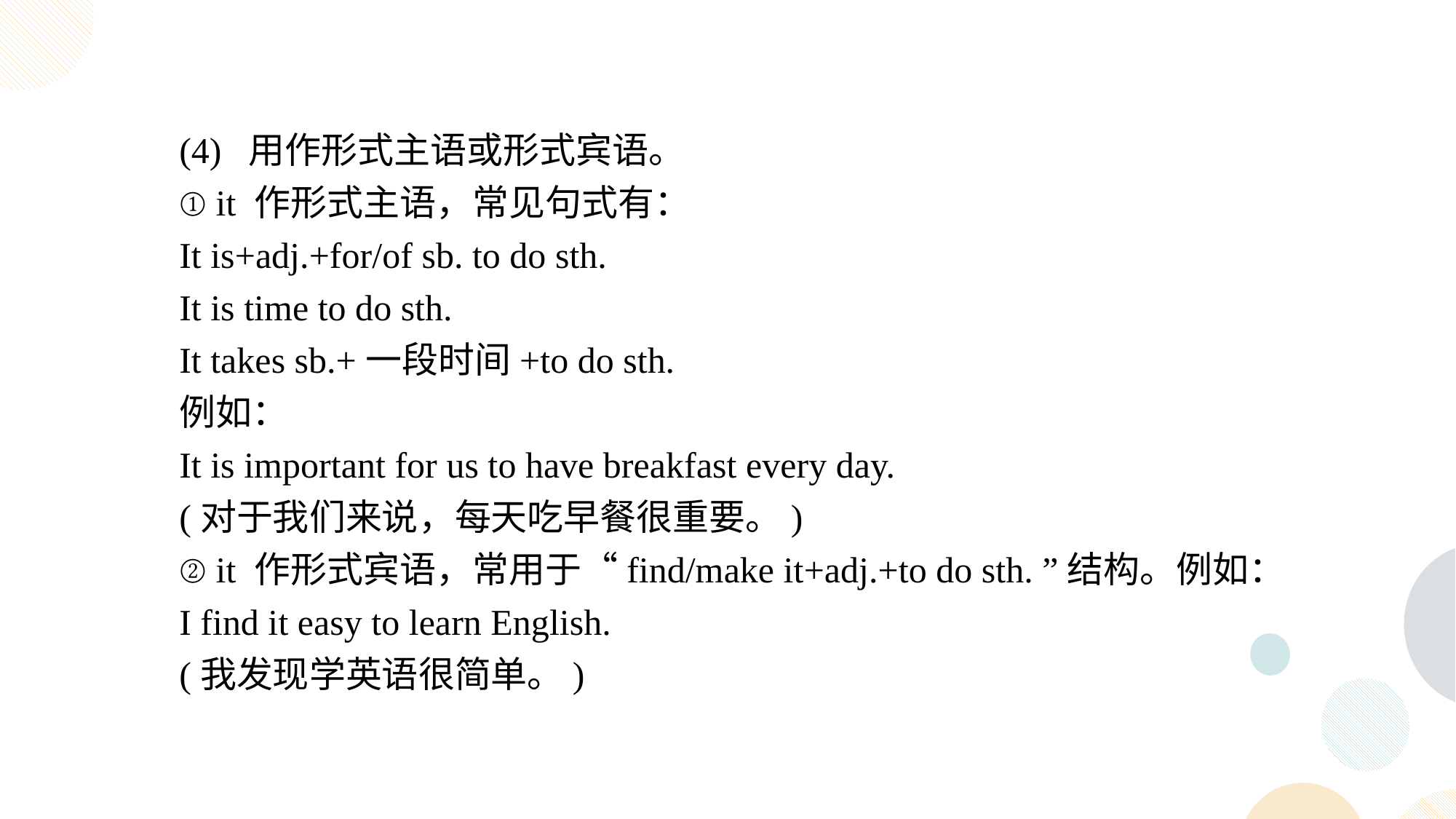

(4)  用作形式主语或形式宾语。
① it 作形式主语，常见句式有：
It is+adj.+for/of sb. to do sth.
It is time to do sth.
It takes sb.+一段时间+to do sth.
例如：
It is important for us to have breakfast every day.
(对于我们来说，每天吃早餐很重要。)
② it 作形式宾语，常用于“find/make it+adj.+to do sth. ”结构。例如：
I find it easy to learn English.
(我发现学英语很简单。)